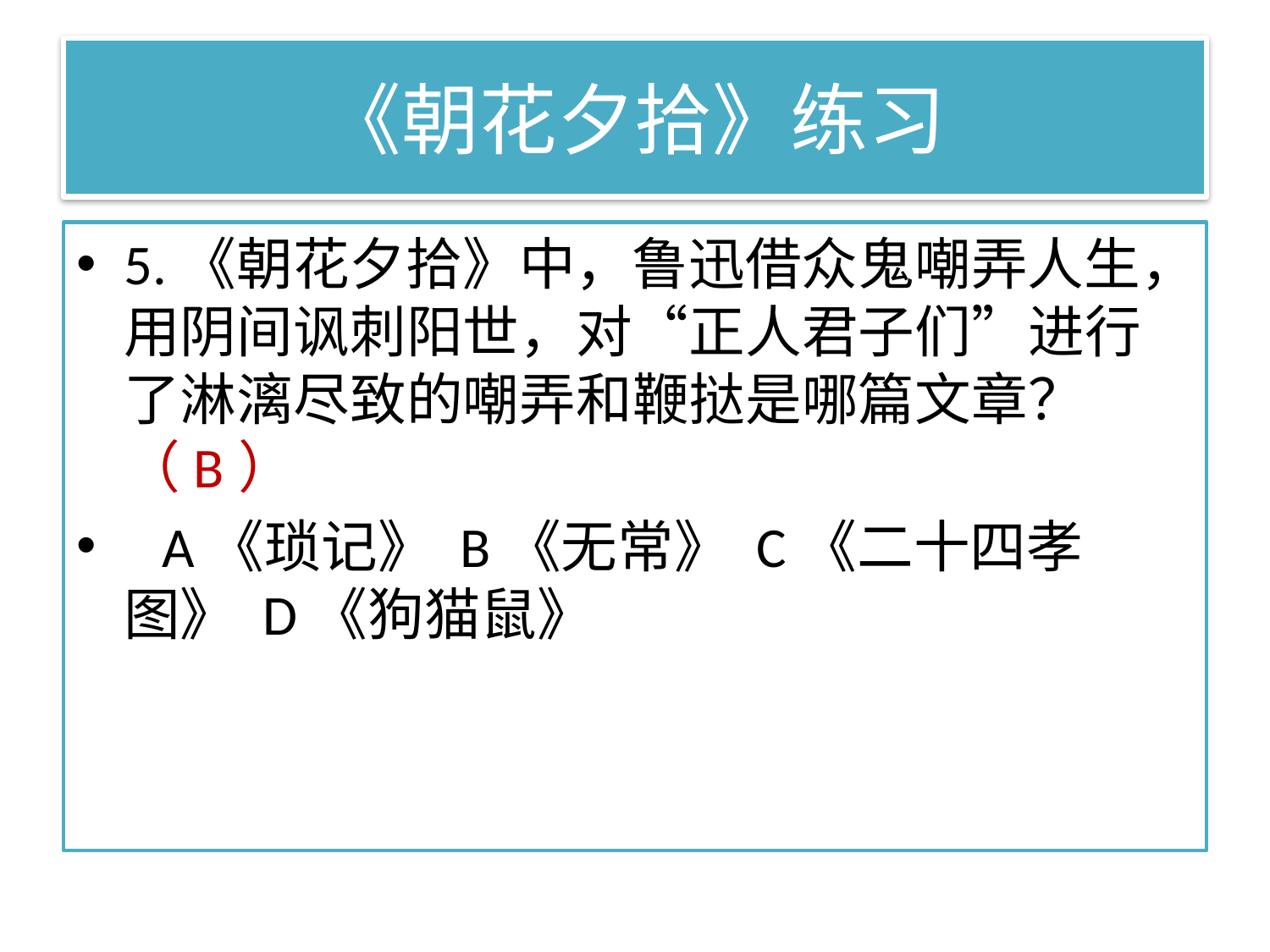

# 《朝花夕拾》练习
5.《朝花夕拾》中，鲁迅借众鬼嘲弄人生，用阴间讽刺阳世，对“正人君子们”进行了淋漓尽致的嘲弄和鞭挞是哪篇文章？（B）
   A《琐记》 B《无常》 C《二十四孝图》 D《狗猫鼠》